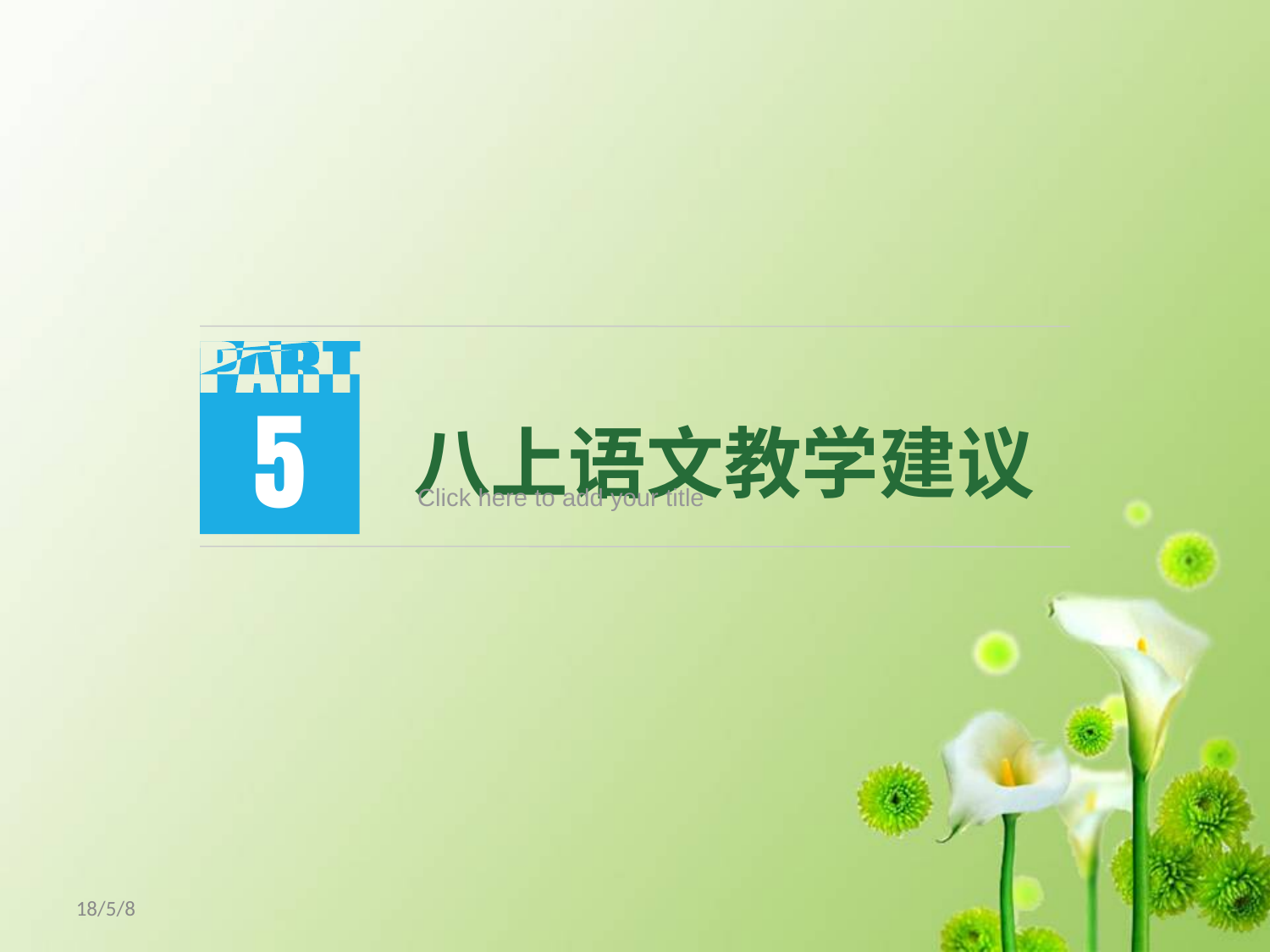

5
 八上语文教学建议
Click here to add your title

18/5/8